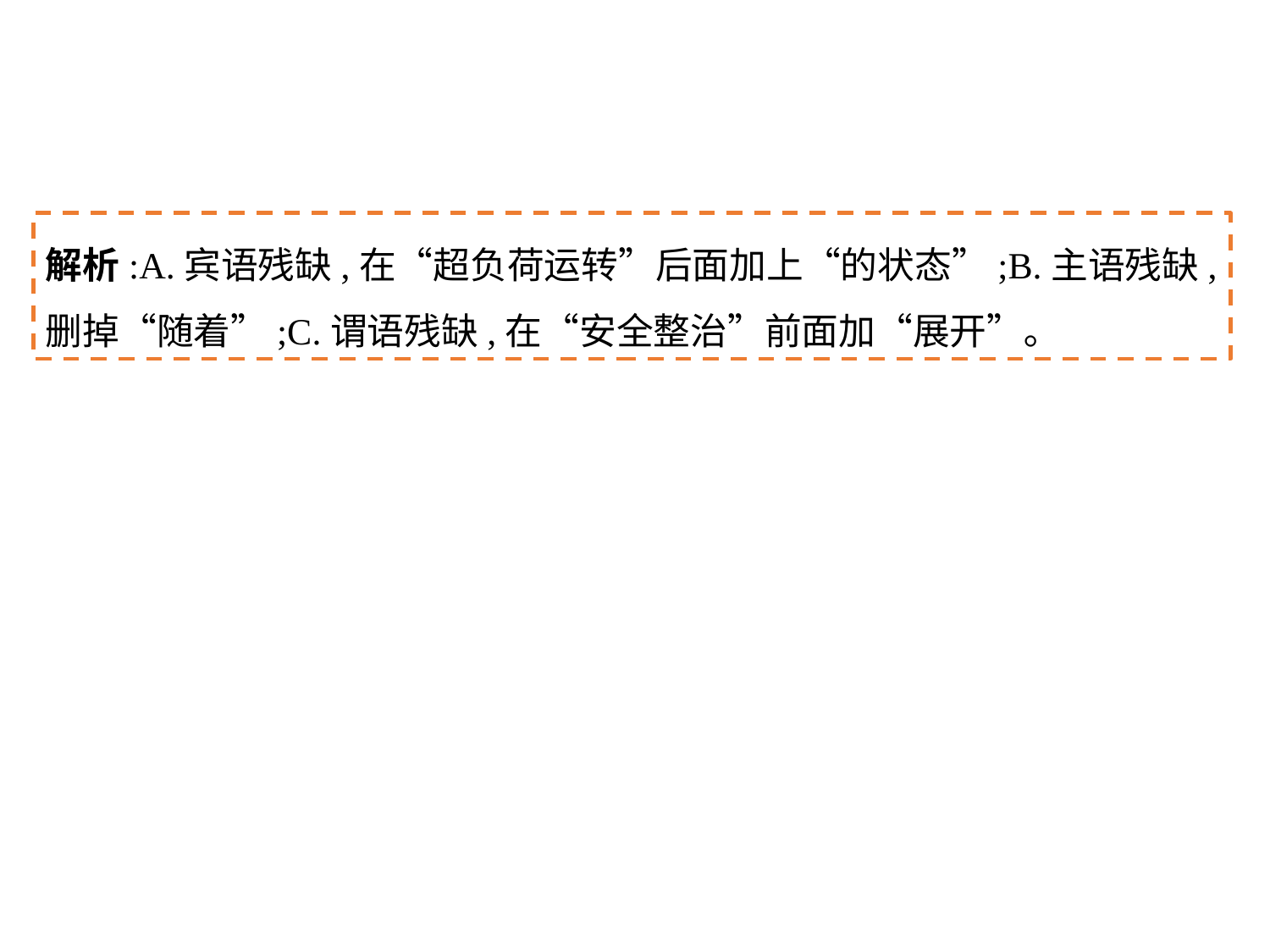

解析:A.宾语残缺,在“超负荷运转”后面加上“的状态”;B.主语残缺,删掉“随着”;C.谓语残缺,在“安全整治”前面加“展开”｡